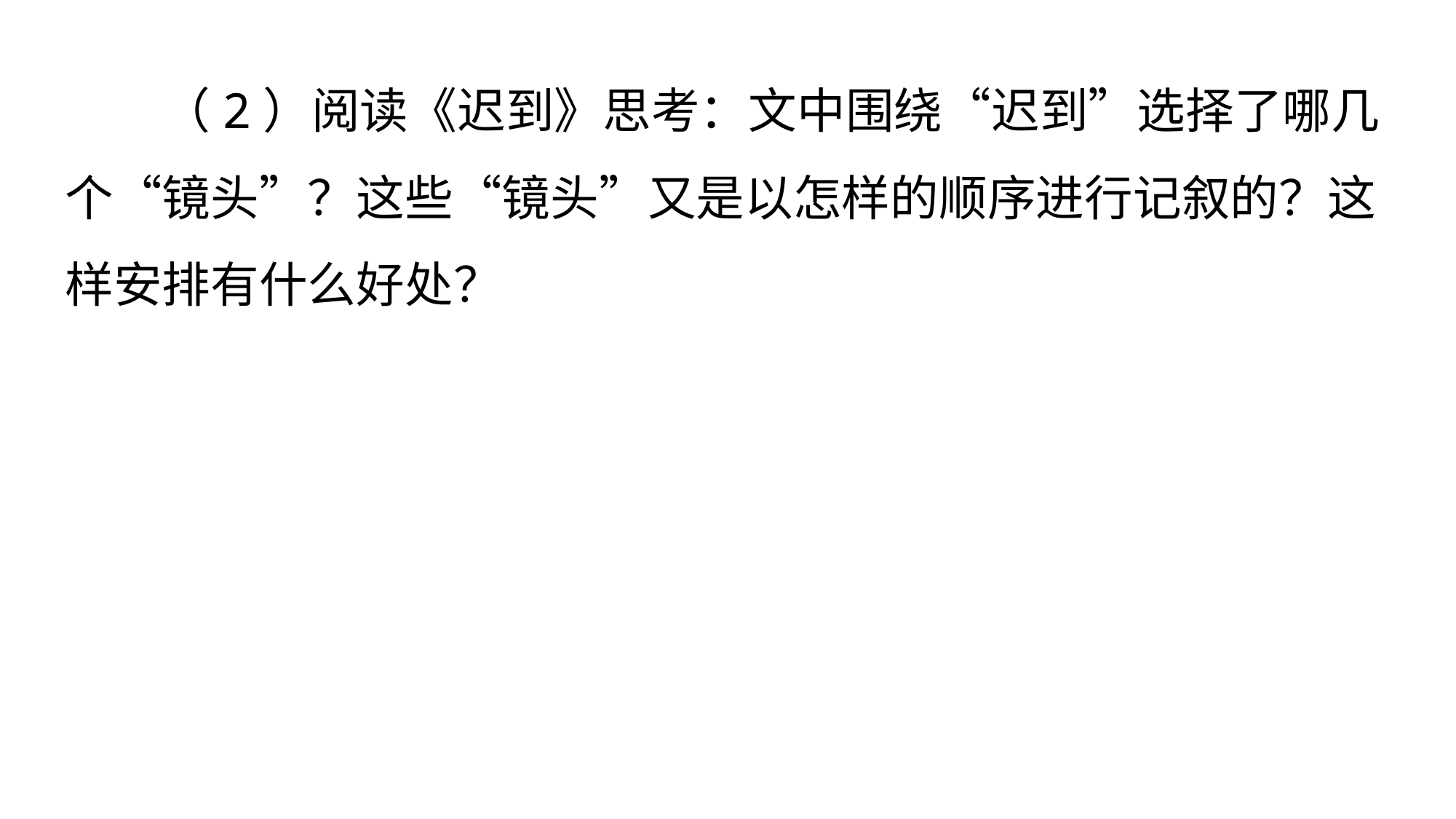

（2）阅读《迟到》思考：文中围绕“迟到”选择了哪几个“镜头”？这些“镜头”又是以怎样的顺序进行记叙的？这样安排有什么好处？